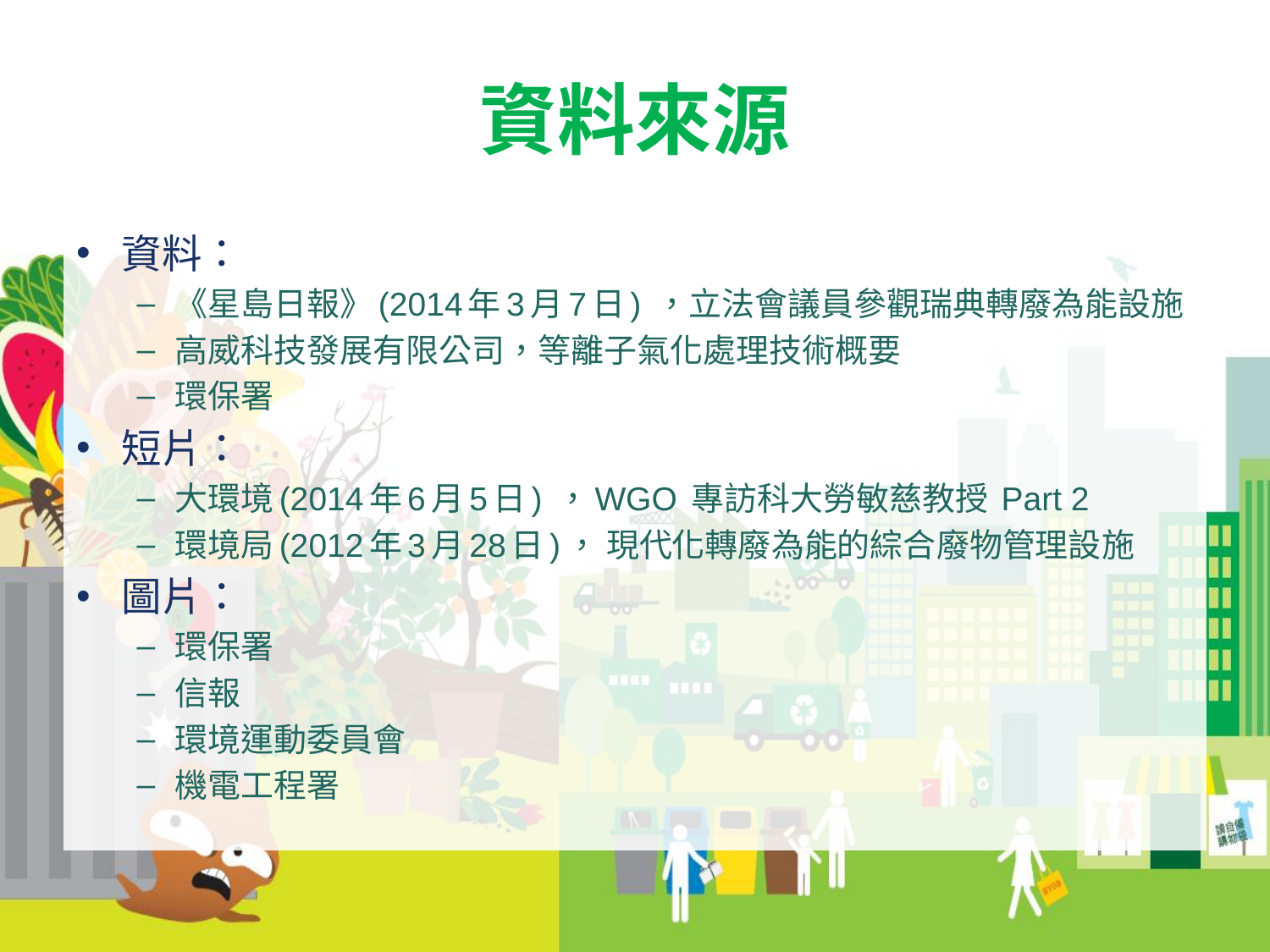

# 資料來源
資料：
《星島日報》(2014年3月7日) ，立法會議員參觀瑞典轉廢為能設施
高威科技發展有限公司，等離子氣化處理技術概要
環保署
短片：
大環境(2014年6月5日) ，WGO 專訪科大勞敏慈教授 Part 2
環境局(2012年3月28日)， 現代化轉廢為能的綜合廢物管理設施
圖片：
環保署
信報
環境運動委員會
機電工程署